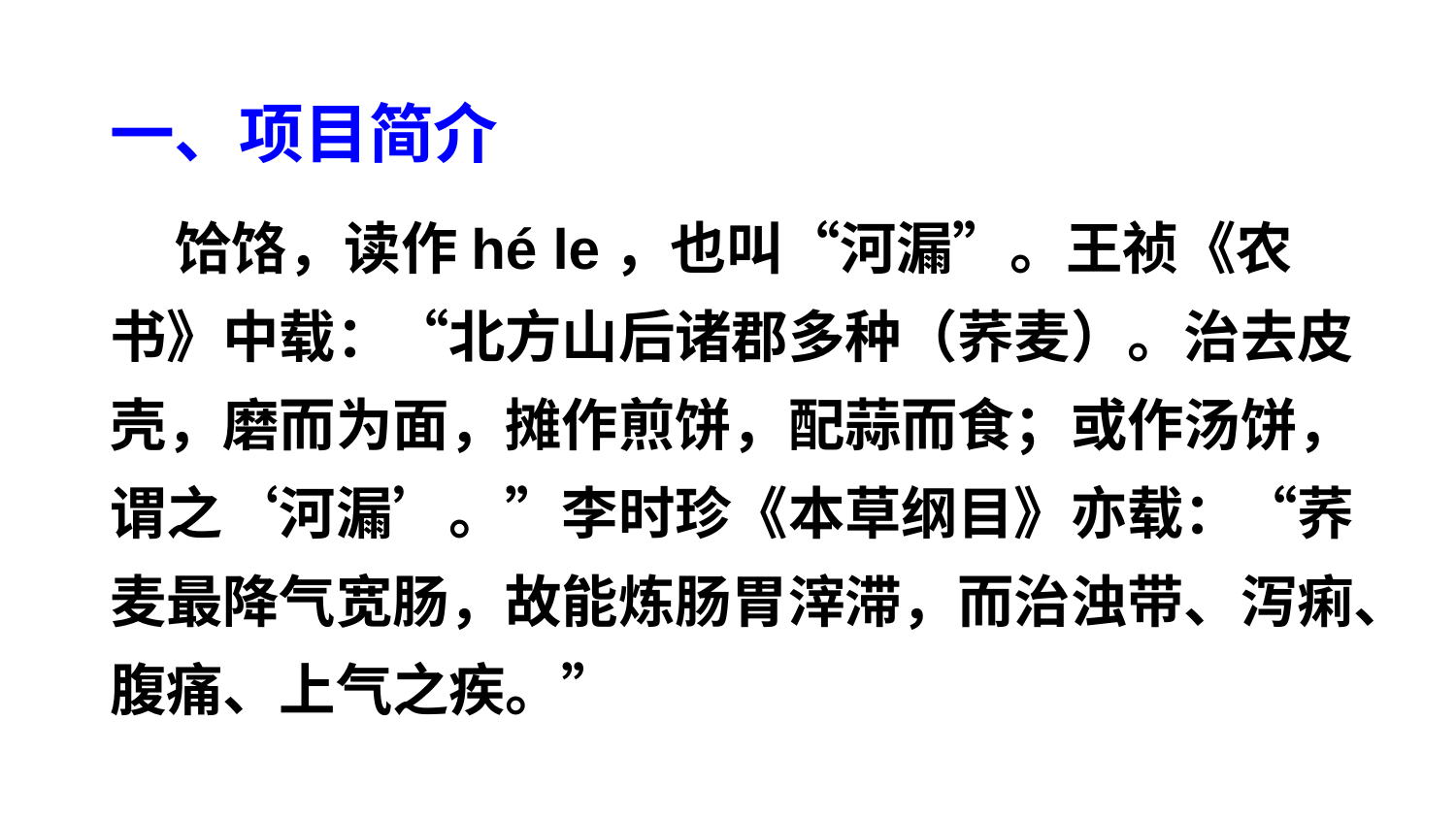

一、项目简介
    饸饹，读作hé le，也叫“河漏”。王祯《农书》中载：“北方山后诸郡多种（荞麦）。治去皮壳，磨而为面，摊作煎饼，配蒜而食；或作汤饼，谓之‘河漏’。”李时珍《本草纲目》亦载：“荞麦最降气宽肠，故能炼肠胃滓滞，而治浊带、泻痢、腹痛、上气之疾。”